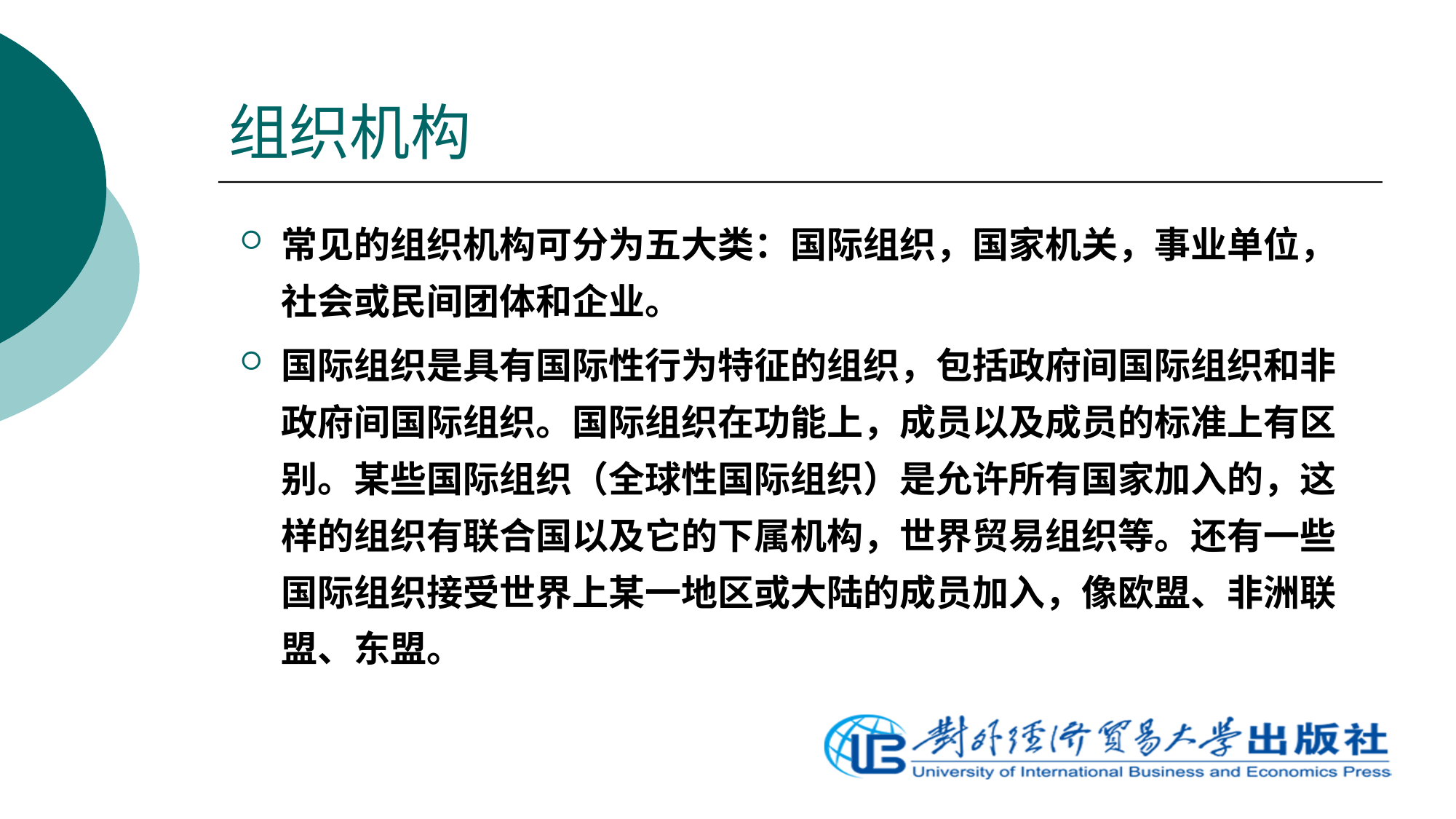

# 组织机构
常见的组织机构可分为五大类：国际组织，国家机关，事业单位，社会或民间团体和企业。
国际组织是具有国际性行为特征的组织，包括政府间国际组织和非政府间国际组织。国际组织在功能上，成员以及成员的标准上有区别。某些国际组织（全球性国际组织）是允许所有国家加入的，这样的组织有联合国以及它的下属机构，世界贸易组织等。还有一些国际组织接受世界上某一地区或大陆的成员加入，像欧盟、非洲联盟、东盟。